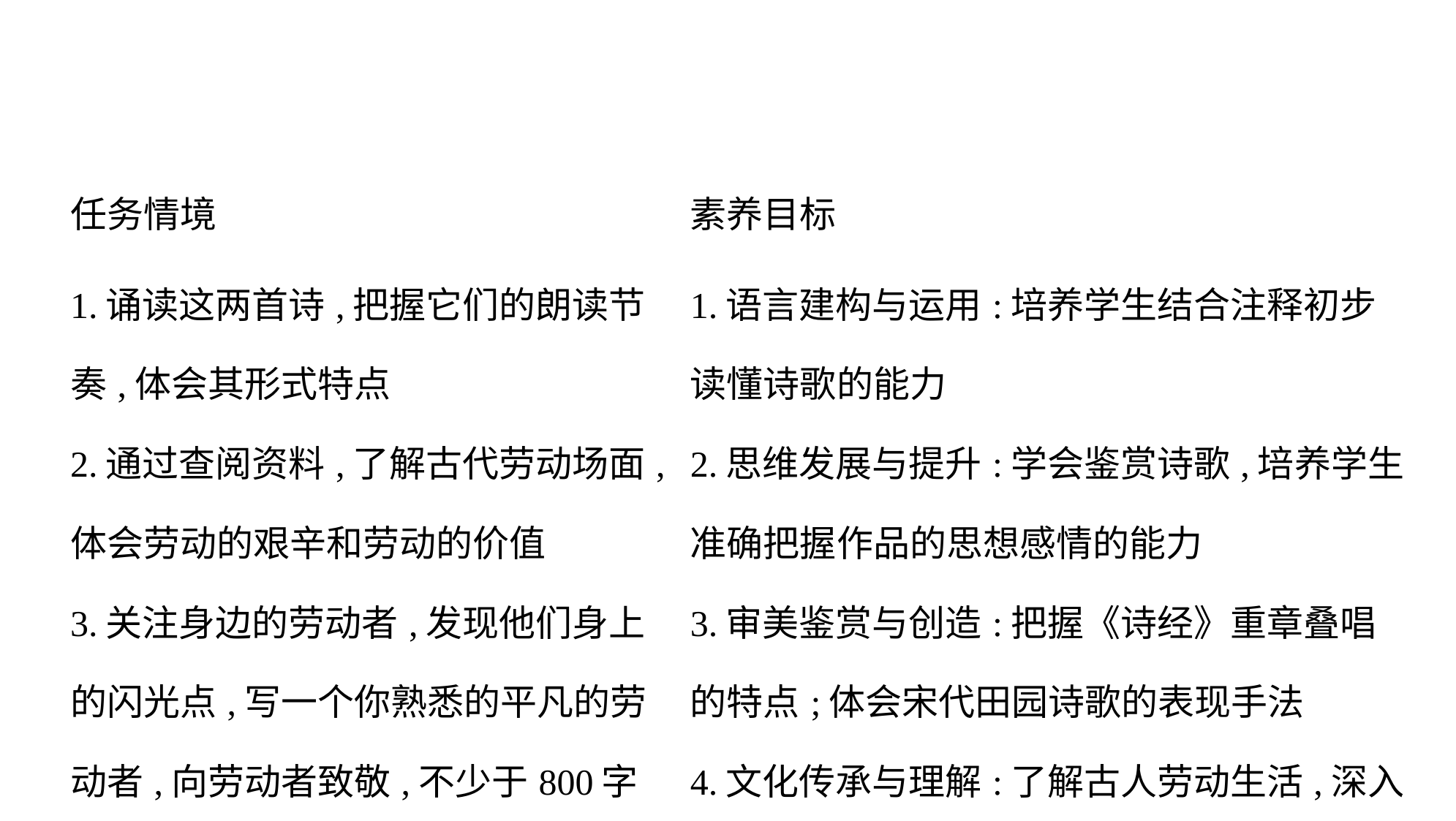

| 任务情境 | 素养目标 |
| --- | --- |
| 1.诵读这两首诗,把握它们的朗读节奏,体会其形式特点 2.通过查阅资料,了解古代劳动场面,体会劳动的艰辛和劳动的价值 3.关注身边的劳动者,发现他们身上的闪光点,写一个你熟悉的平凡的劳动者,向劳动者致敬,不少于800字 | 1.语言建构与运用:培养学生结合注释初步读懂诗歌的能力 2.思维发展与提升:学会鉴赏诗歌,培养学生准确把握作品的思想感情的能力 3.审美鉴赏与创造:把握《诗经》重章叠唱的特点;体会宋代田园诗歌的表现手法 4.文化传承与理解:了解古人劳动生活,深入体会劳动精神的内涵 |